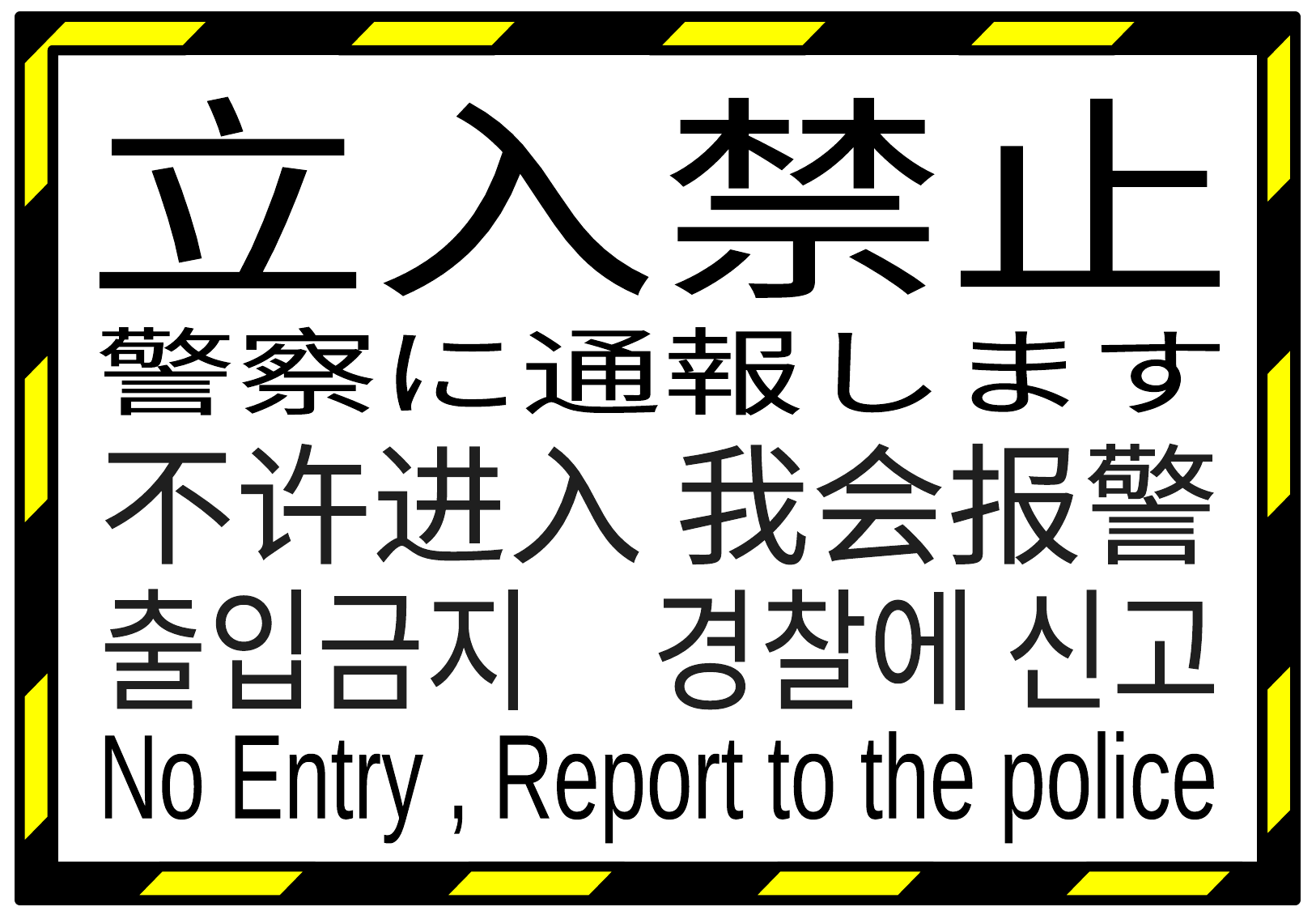

立入禁止

警察に通報します
不许进入 我会报警
출입금지　경찰에 신고
No Entry , Report to the police